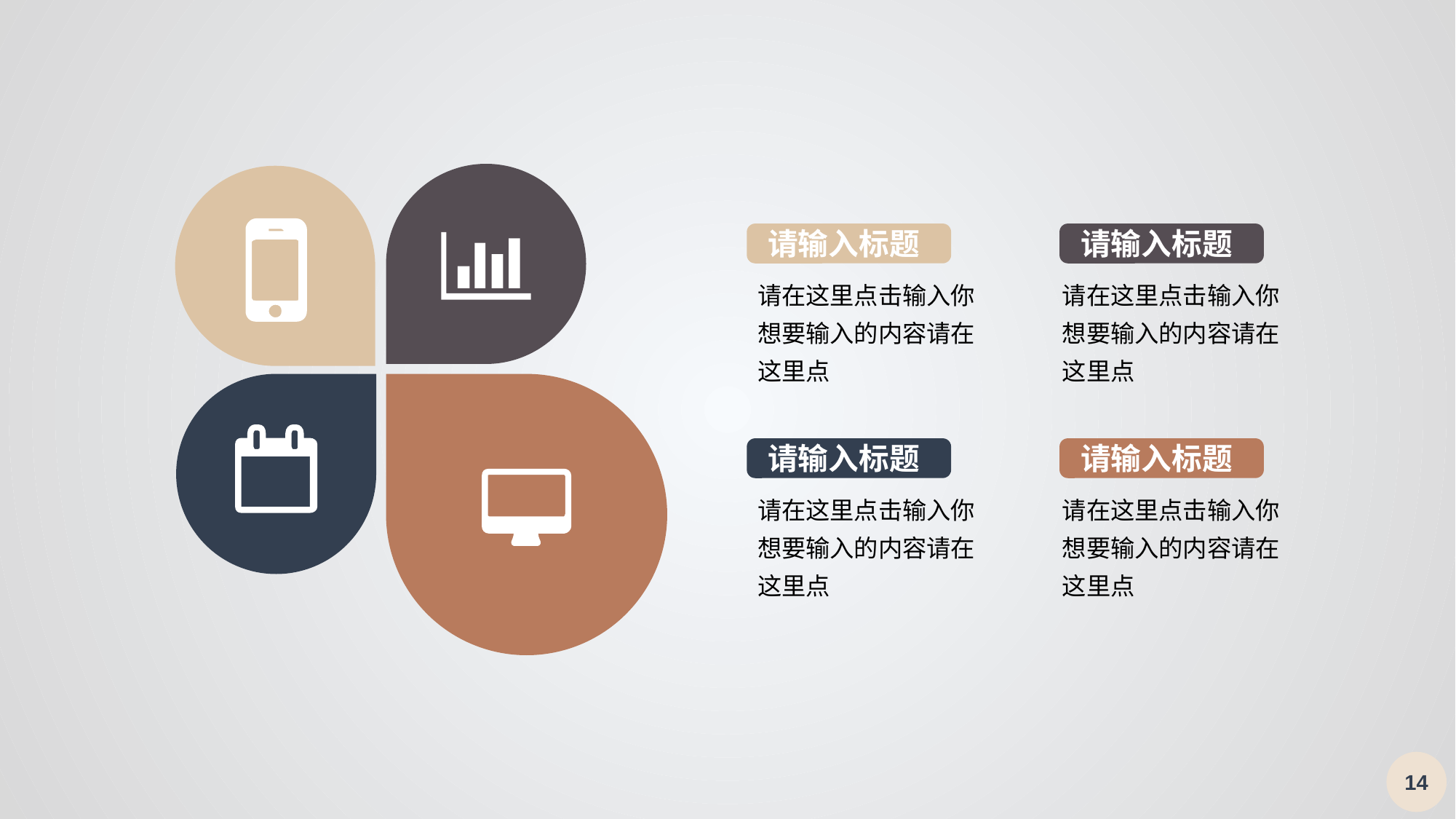

请输入标题
请输入标题

请在这里点击输入你想要输入的内容请在这里点
请在这里点击输入你想要输入的内容请在这里点

请输入标题
请输入标题

请在这里点击输入你想要输入的内容请在这里点
请在这里点击输入你想要输入的内容请在这里点